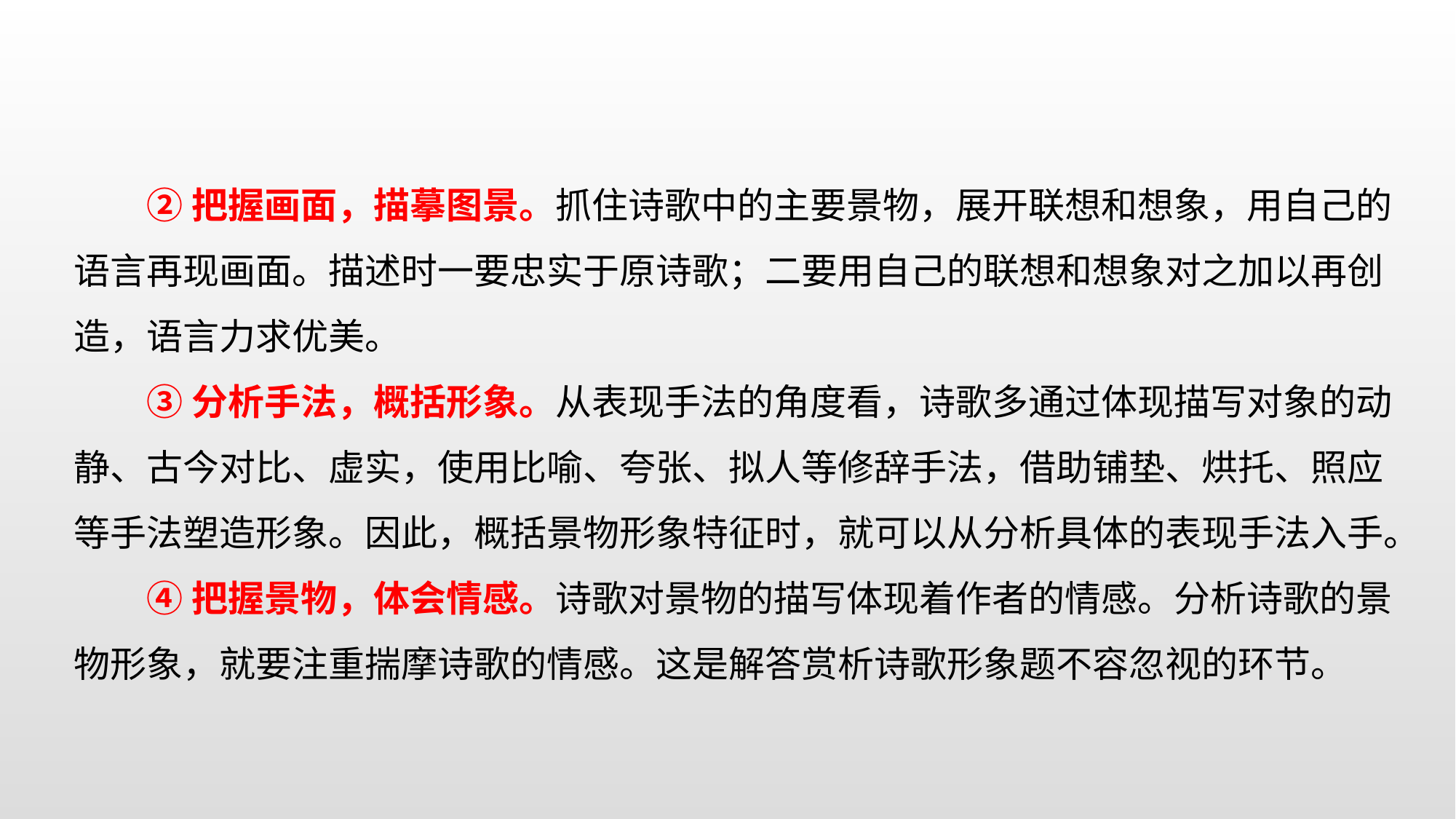

②把握画面，描摹图景。抓住诗歌中的主要景物，展开联想和想象，用自己的语言再现画面。描述时一要忠实于原诗歌；二要用自己的联想和想象对之加以再创造，语言力求优美。
③分析手法，概括形象。从表现手法的角度看，诗歌多通过体现描写对象的动静、古今对比、虚实，使用比喻、夸张、拟人等修辞手法，借助铺垫、烘托、照应等手法塑造形象。因此，概括景物形象特征时，就可以从分析具体的表现手法入手。
④把握景物，体会情感。诗歌对景物的描写体现着作者的情感。分析诗歌的景物形象，就要注重揣摩诗歌的情感。这是解答赏析诗歌形象题不容忽视的环节。